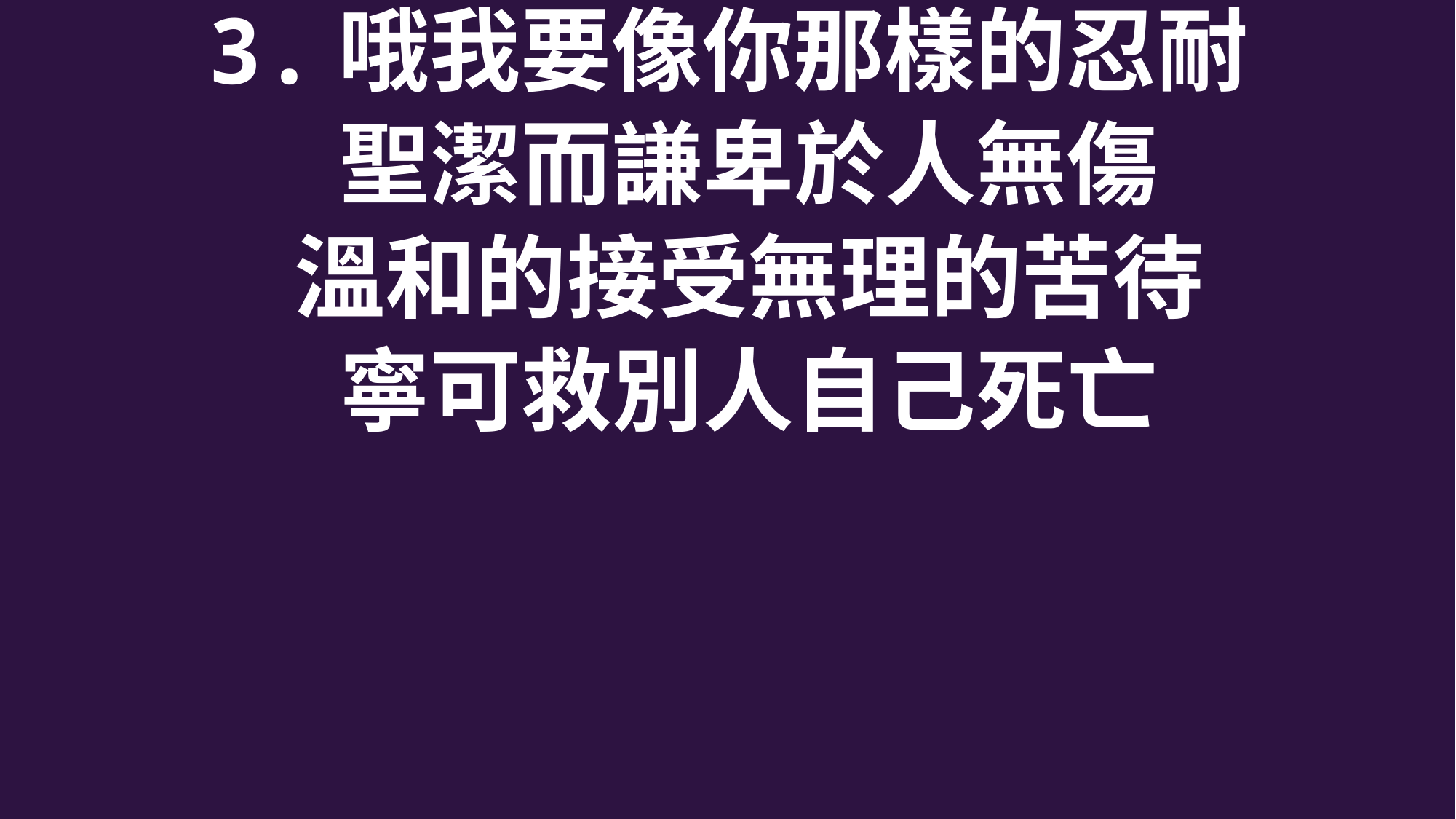

3.哦我要像你那樣的忍耐
 聖潔而謙卑於人無傷
 溫和的接受無理的苦待
 寧可救別人自己死亡